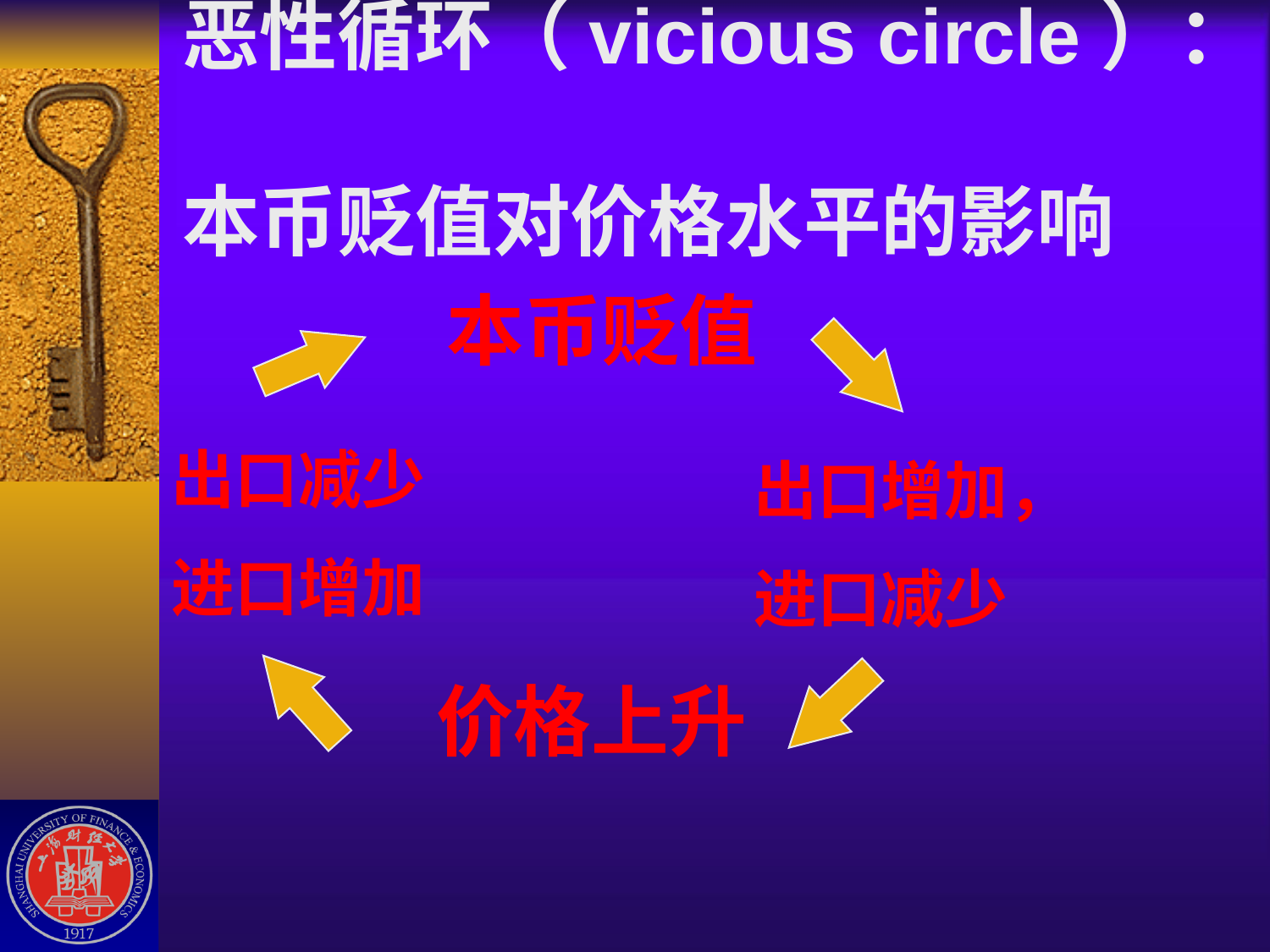

# 恶性循环（vicious circle）： 本币贬值对价格水平的影响
本币贬值

出口减少
进口增加
出口增加，
进口减少
价格上升